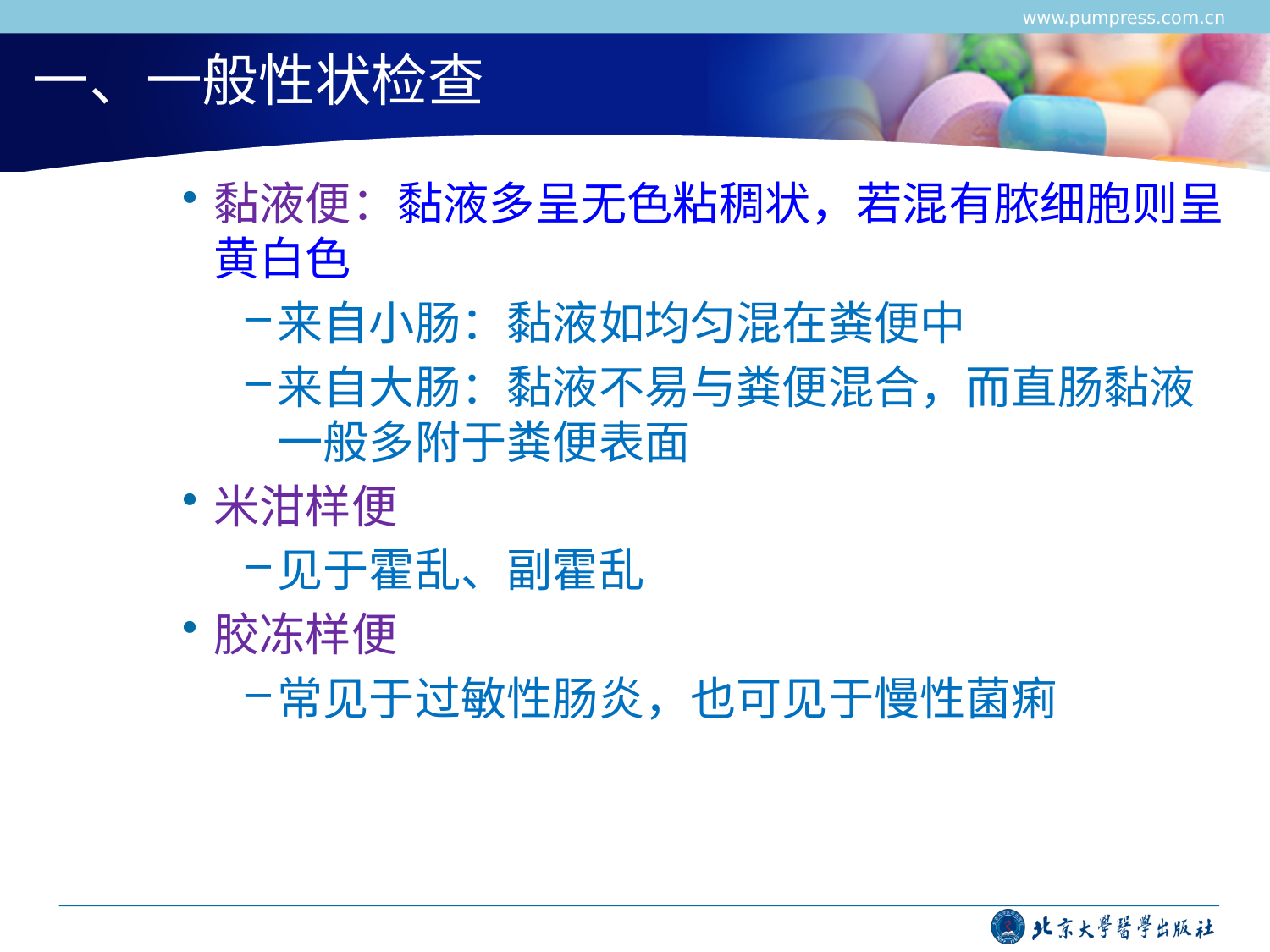

www.pumpress.com.cn
# 一、一般性状检查
黏液便：黏液多呈无色粘稠状，若混有脓细胞则呈黄白色
来自小肠：黏液如均匀混在粪便中
来自大肠：黏液不易与粪便混合，而直肠黏液一般多附于粪便表面
米泔样便
见于霍乱、副霍乱
胶冻样便
常见于过敏性肠炎，也可见于慢性菌痢